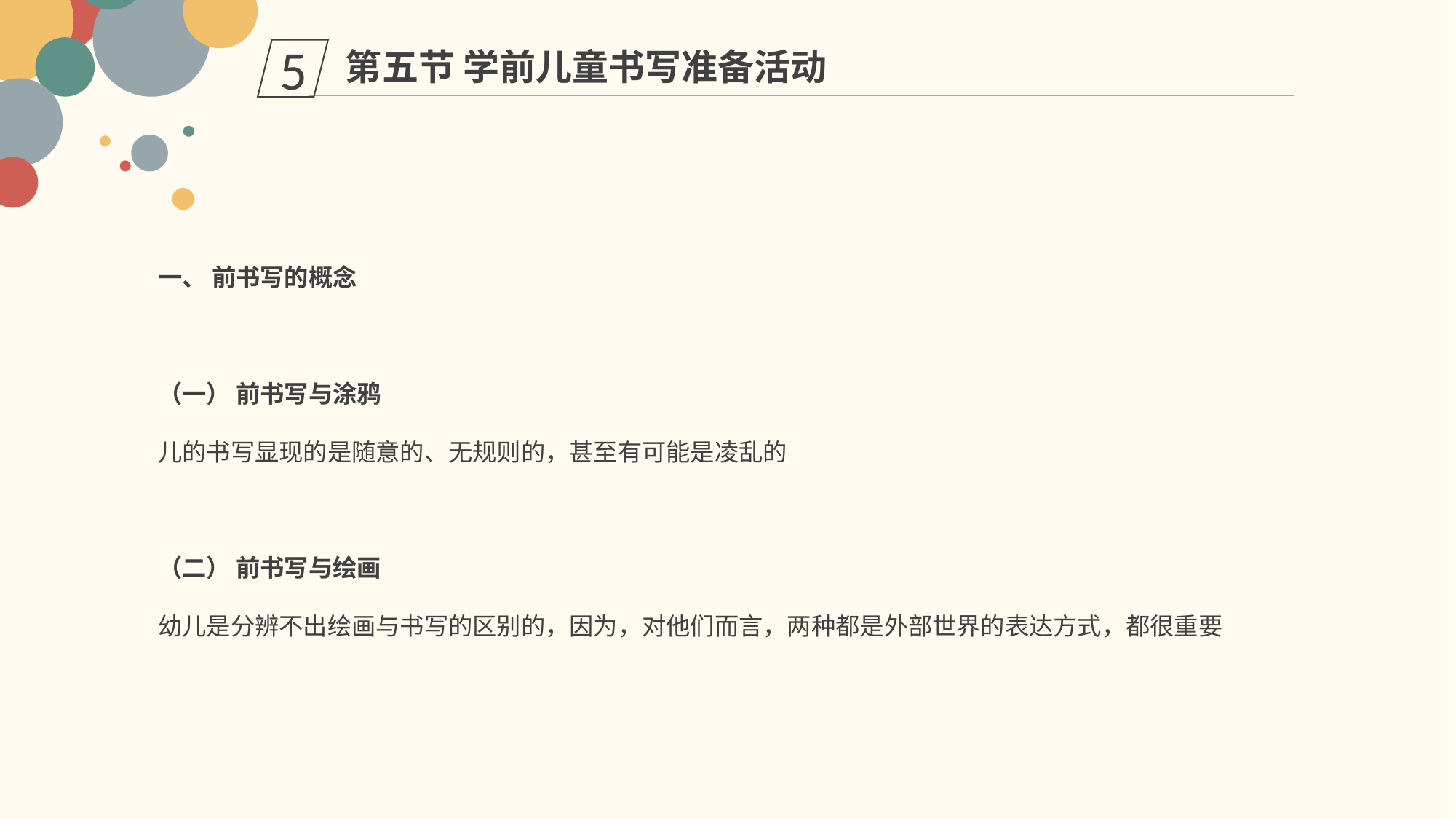

第五节 学前儿童书写准备活动
5
一、 前书写的概念

（一） 前书写与涂鸦
儿的书写显现的是随意的、无规则的，甚至有可能是凌乱的

（二） 前书写与绘画
幼儿是分辨不出绘画与书写的区别的，因为，对他们而言，两种都是外部世界的表达方式，都很重要